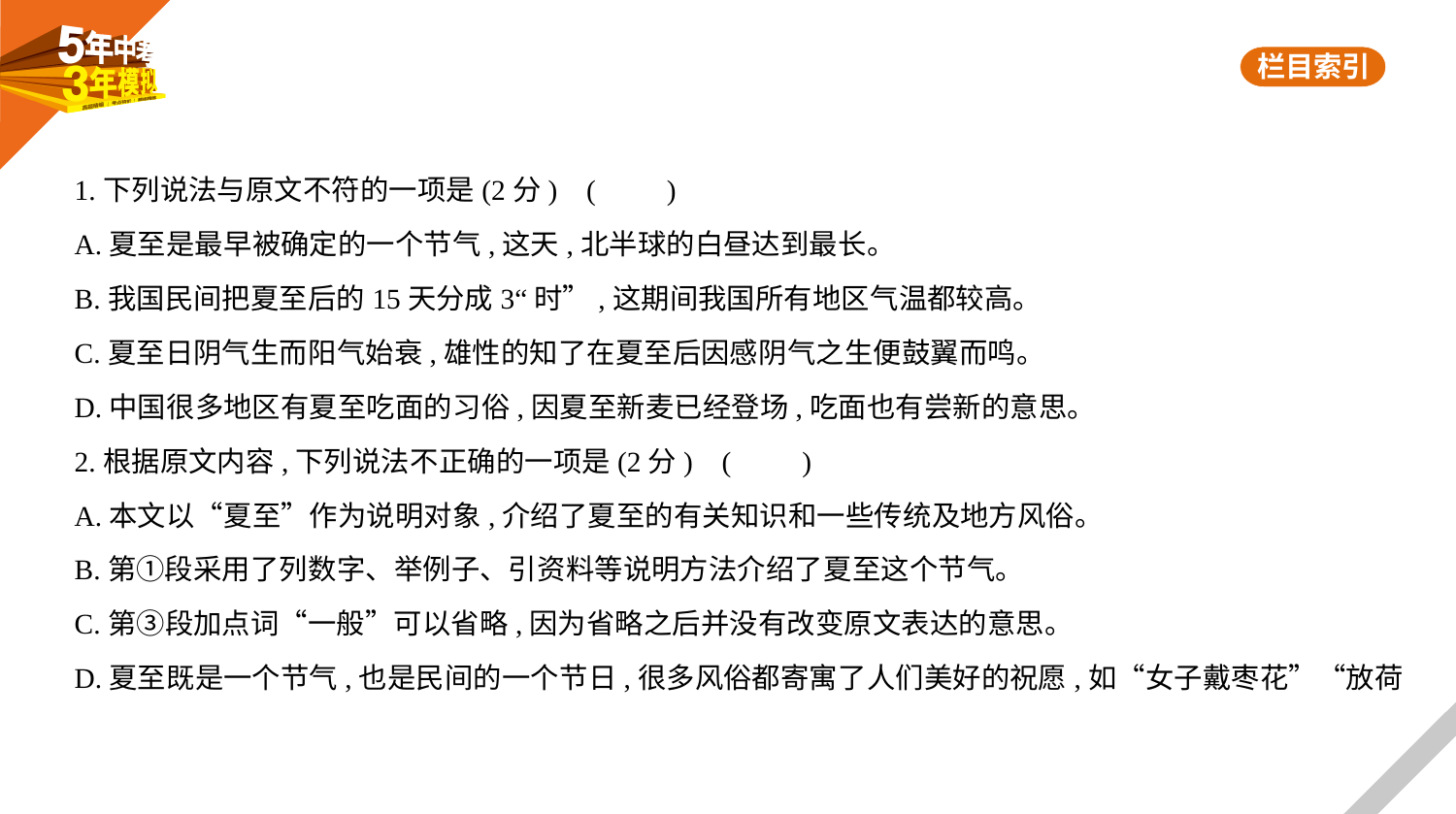

1.下列说法与原文不符的一项是(2分) (　　)
A.夏至是最早被确定的一个节气,这天,北半球的白昼达到最长。
B.我国民间把夏至后的15天分成3“时”,这期间我国所有地区气温都较高。
C.夏至日阴气生而阳气始衰,雄性的知了在夏至后因感阴气之生便鼓翼而鸣。
D.中国很多地区有夏至吃面的习俗,因夏至新麦已经登场,吃面也有尝新的意思。
2.根据原文内容,下列说法不正确的一项是(2分) (　　)
A.本文以“夏至”作为说明对象,介绍了夏至的有关知识和一些传统及地方风俗。
B.第①段采用了列数字、举例子、引资料等说明方法介绍了夏至这个节气。
C.第③段加点词“一般”可以省略,因为省略之后并没有改变原文表达的意思。
D.夏至既是一个节气,也是民间的一个节日,很多风俗都寄寓了人们美好的祝愿,如“女子戴枣花”“放荷